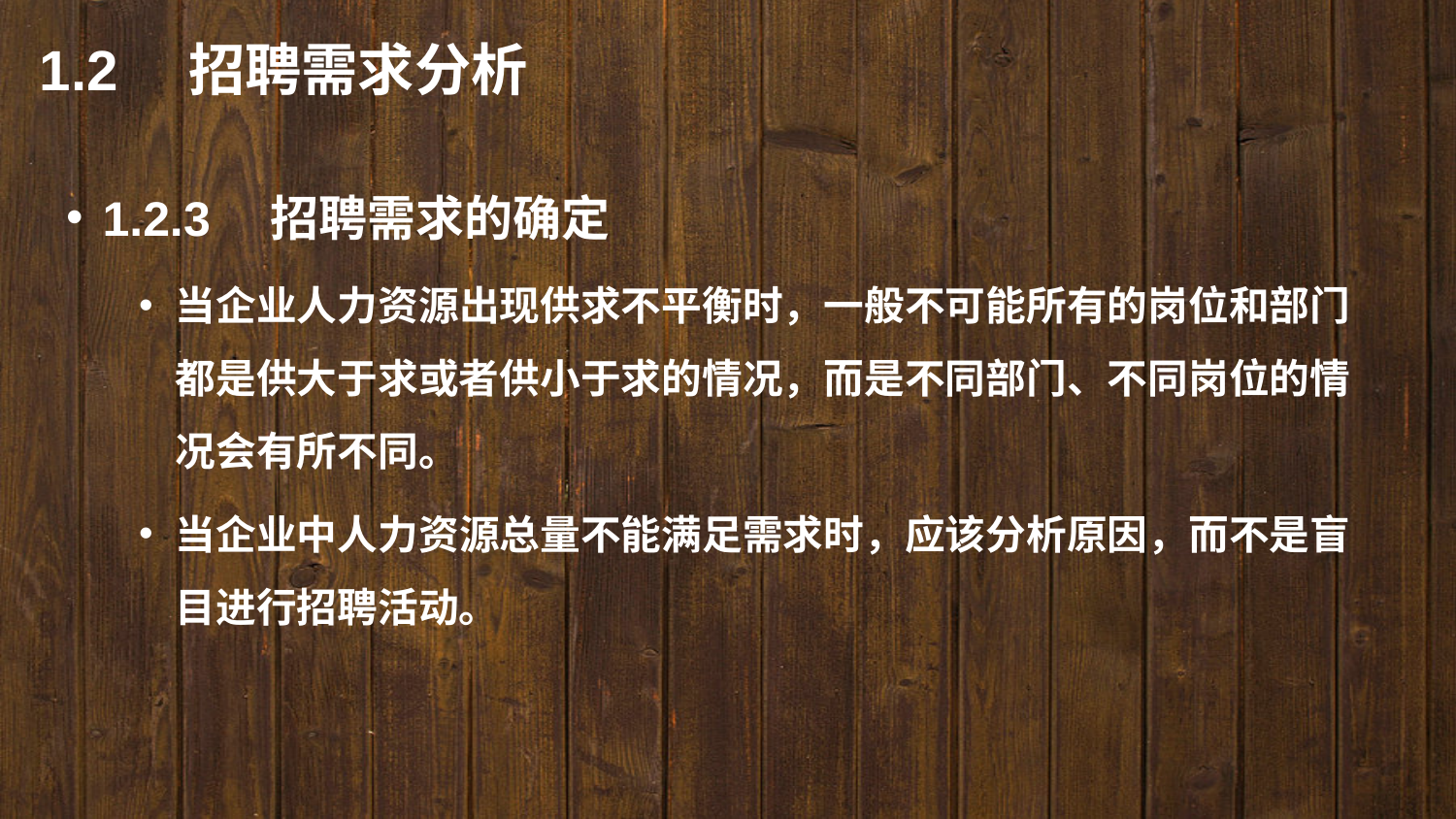

1.2　招聘需求分析
1.2.3　招聘需求的确定
当企业人力资源出现供求不平衡时，一般不可能所有的岗位和部门都是供大于求或者供小于求的情况，而是不同部门、不同岗位的情况会有所不同。
当企业中人力资源总量不能满足需求时，应该分析原因，而不是盲目进行招聘活动。